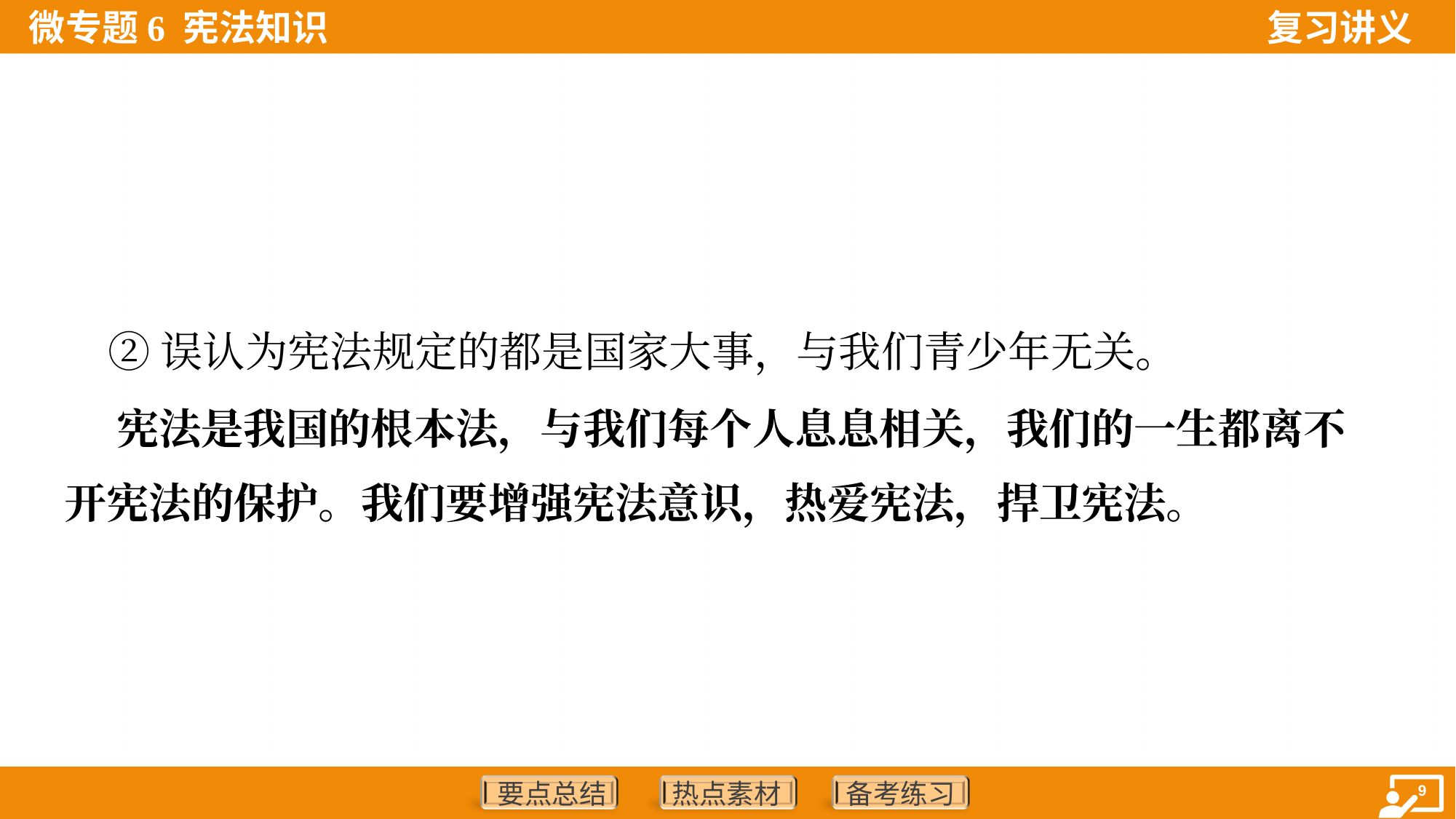

②误认为宪法规定的都是国家大事，与我们青少年无关。
    宪法是我国的根本法，与我们每个人息息相关，我们的一生都离不
开宪法的保护。我们要增强宪法意识，热爱宪法，捍卫宪法。